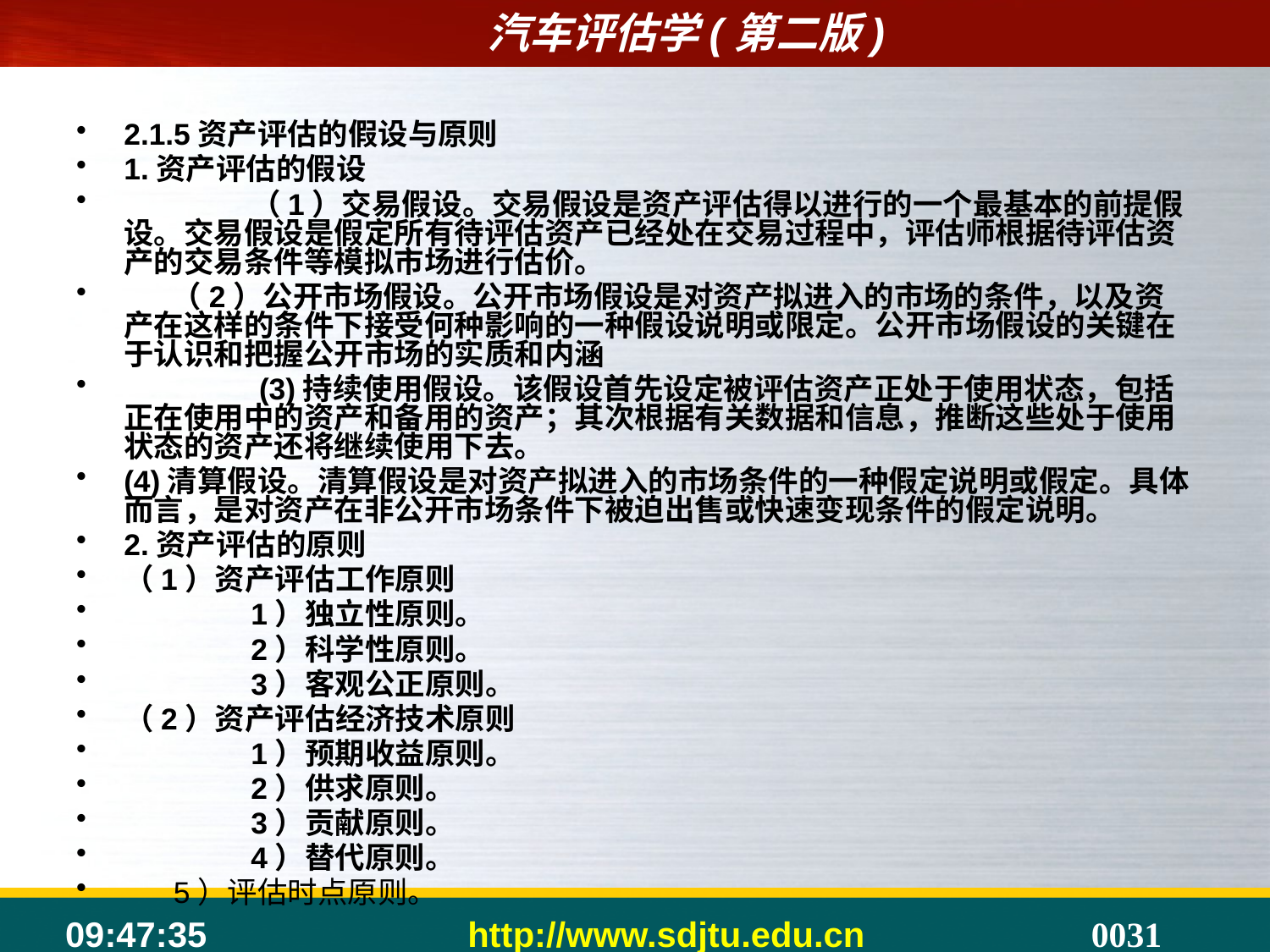

2.1.5资产评估的假设与原则
1.资产评估的假设
	（1）交易假设。交易假设是资产评估得以进行的一个最基本的前提假设。交易假设是假定所有待评估资产已经处在交易过程中，评估师根据待评估资产的交易条件等模拟市场进行估价。
      （2）公开市场假设。公开市场假设是对资产拟进入的市场的条件，以及资产在这样的条件下接受何种影响的一种假设说明或限定。公开市场假设的关键在于认识和把握公开市场的实质和内涵
	 (3)持续使用假设。该假设首先设定被评估资产正处于使用状态，包括正在使用中的资产和备用的资产；其次根据有关数据和信息，推断这些处于使用状态的资产还将继续使用下去。
(4)清算假设。清算假设是对资产拟进入的市场条件的一种假定说明或假定。具体而言，是对资产在非公开市场条件下被迫出售或快速变现条件的假定说明。
2.资产评估的原则
（1）资产评估工作原则
	1）独立性原则。
	2）科学性原则。
	3）客观公正原则。
（2）资产评估经济技术原则
	1）预期收益原则。
	2）供求原则。
	3）贡献原则。
	4）替代原则。
      5）评估时点原则。